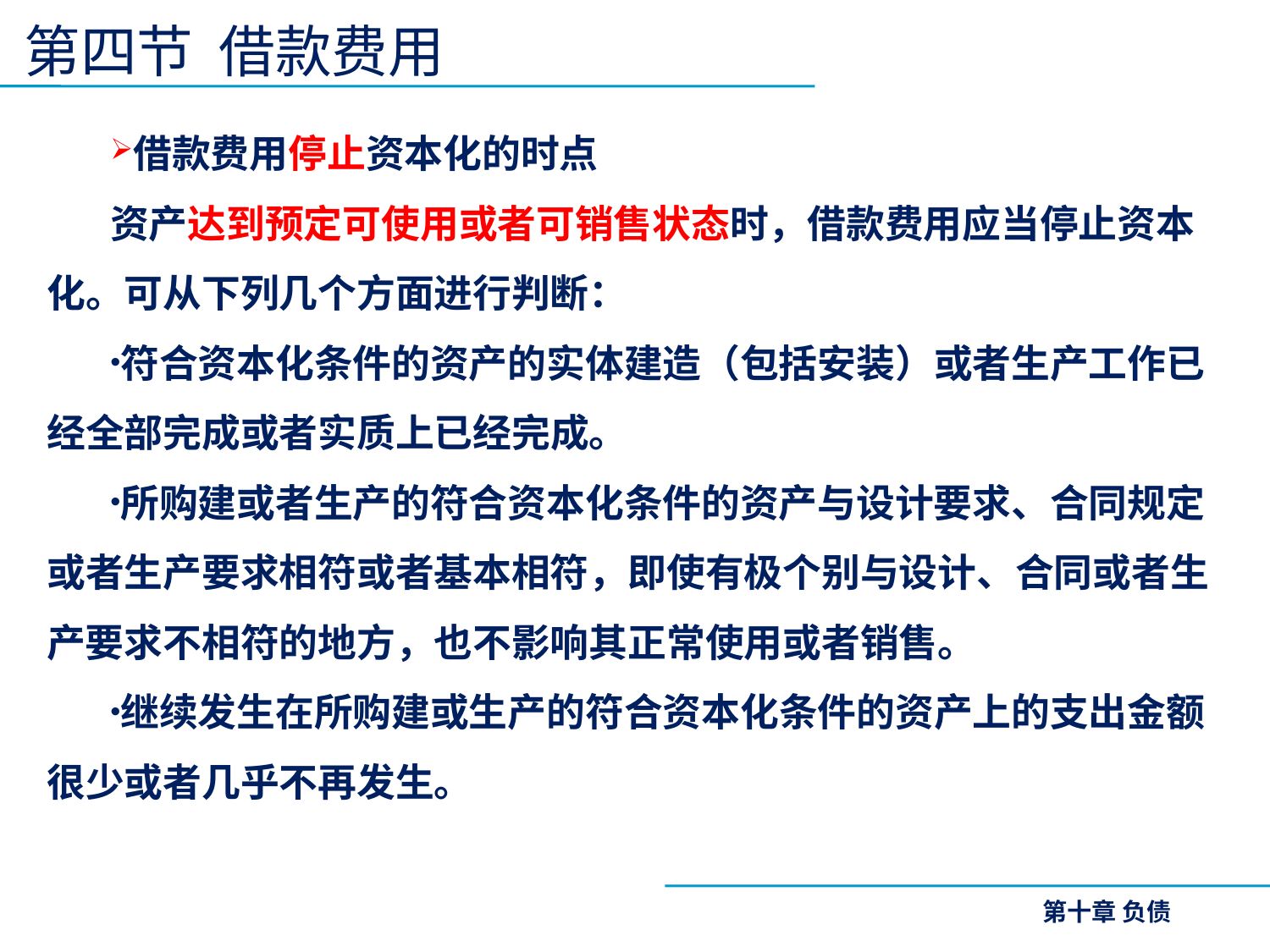

# 第四节  借款费用
借款费用停止资本化的时点
资产达到预定可使用或者可销售状态时，借款费用应当停止资本化。可从下列几个方面进行判断：
符合资本化条件的资产的实体建造（包括安装）或者生产工作已经全部完成或者实质上已经完成。
所购建或者生产的符合资本化条件的资产与设计要求、合同规定或者生产要求相符或者基本相符，即使有极个别与设计、合同或者生产要求不相符的地方，也不影响其正常使用或者销售。
继续发生在所购建或生产的符合资本化条件的资产上的支出金额很少或者几乎不再发生。